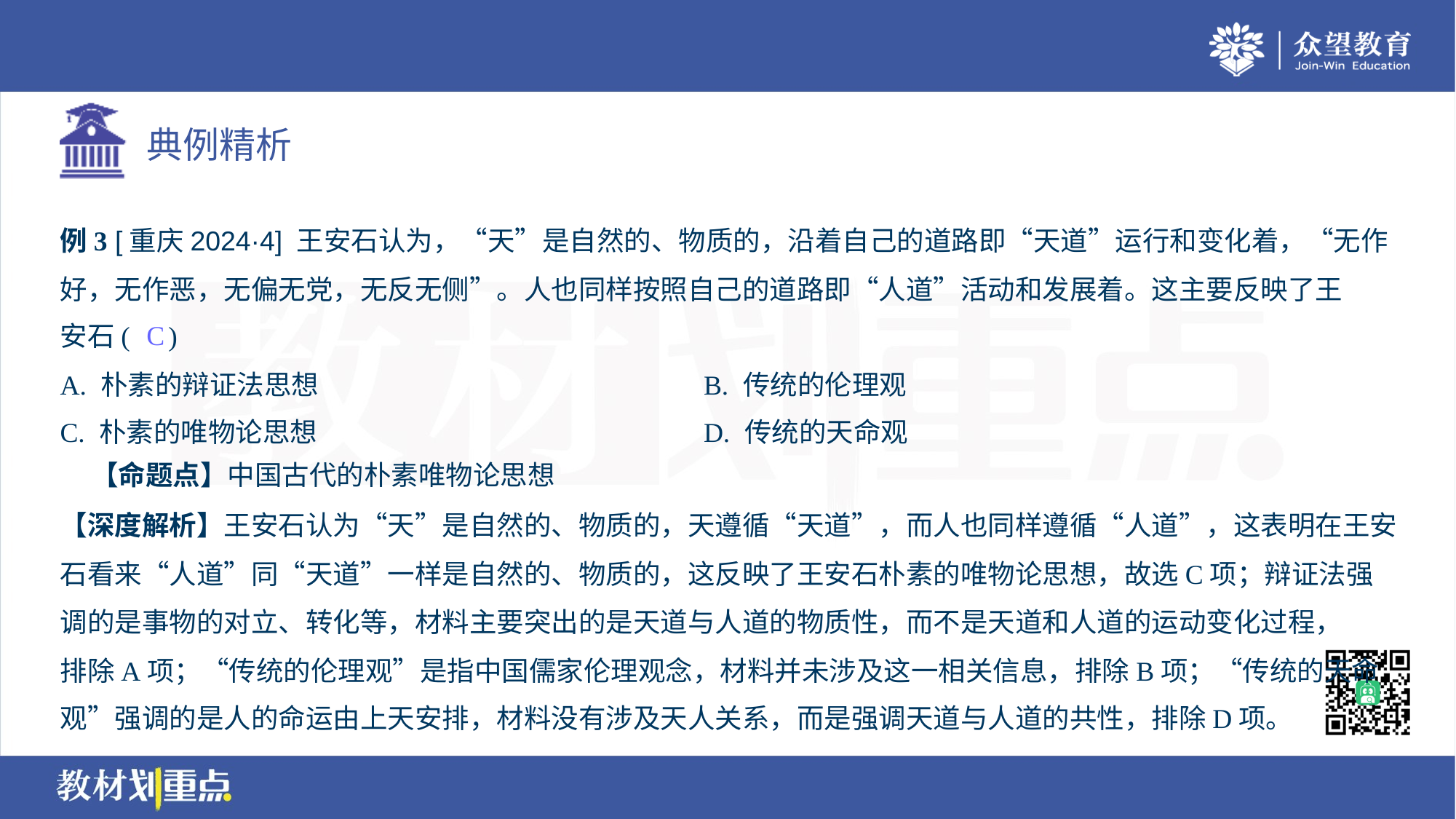

例3 [重庆2024·4] 王安石认为，“天”是自然的、物质的，沿着自己的道路即“天道”运行和变化着，“无作
好，无作恶，无偏无党，无反无侧”。人也同样按照自己的道路即“人道”活动和发展着。这主要反映了王
安石(     )
C
A. 朴素的辩证法思想	B. 传统的伦理观
C. 朴素的唯物论思想	D. 传统的天命观
    【命题点】中国古代的朴素唯物论思想
【深度解析】王安石认为“天”是自然的、物质的，天遵循“天道”，而人也同样遵循“人道”，这表明在王安
石看来“人道”同“天道”一样是自然的、物质的，这反映了王安石朴素的唯物论思想，故选C项；辩证法强
调的是事物的对立、转化等，材料主要突出的是天道与人道的物质性，而不是天道和人道的运动变化过程，
排除A项；“传统的伦理观”是指中国儒家伦理观念，材料并未涉及这一相关信息，排除B项；“传统的天命
观”强调的是人的命运由上天安排，材料没有涉及天人关系，而是强调天道与人道的共性，排除D项。